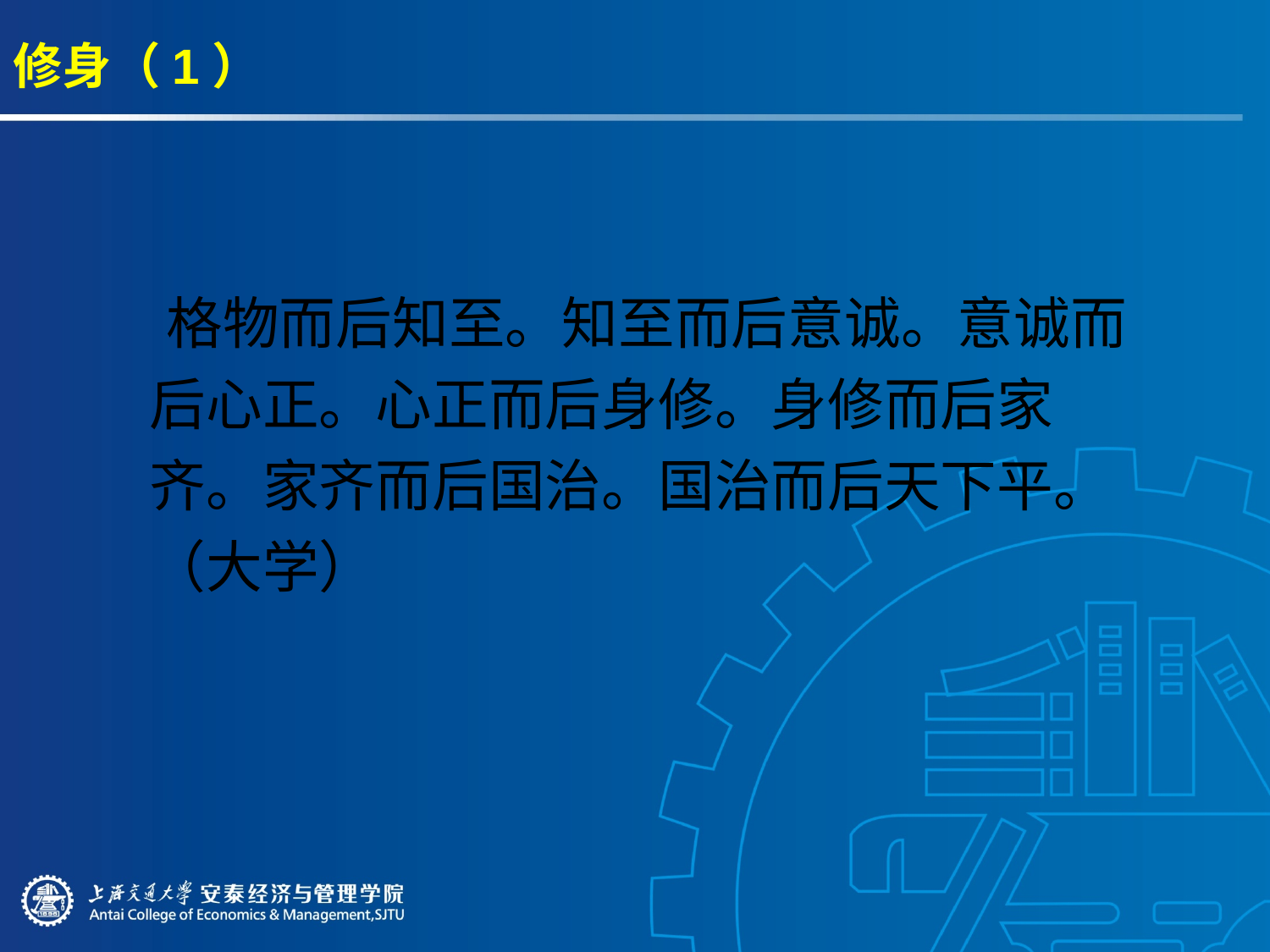

# 修身（1）
    格物而后知至。知至而后意诚。意诚而后心正。心正而后身修。身修而后家齐。家齐而后国治。国治而后天下平。（大学）